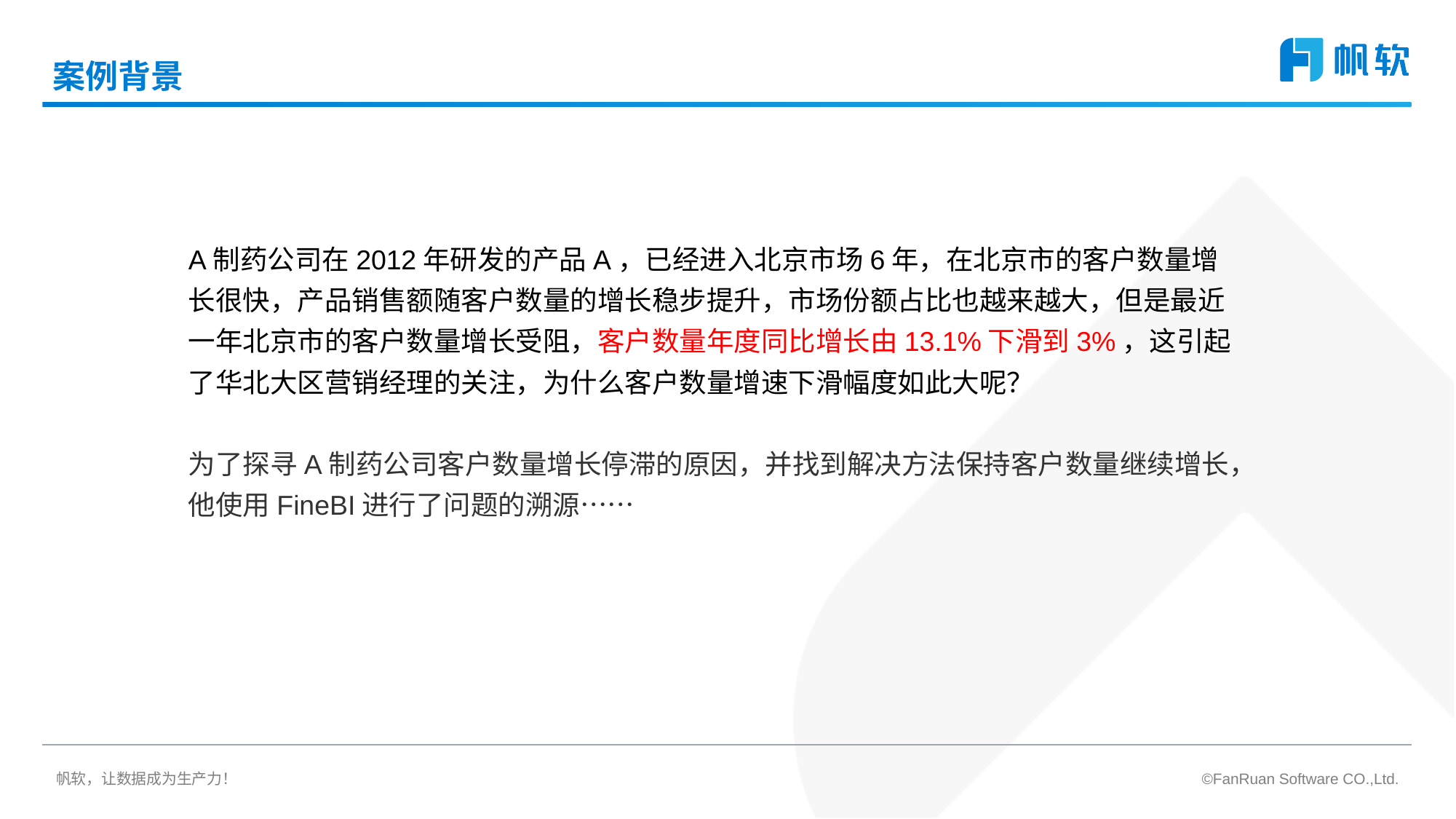

# 案例背景
A制药公司在2012年研发的产品A，已经进入北京市场6年，在北京市的客户数量增长很快，产品销售额随客户数量的增长稳步提升，市场份额占比也越来越大，但是最近一年北京市的客户数量增长受阻，客户数量年度同比增长由13.1%下滑到3%，这引起了华北大区营销经理的关注，为什么客户数量增速下滑幅度如此大呢？

为了探寻A制药公司客户数量增长停滞的原因，并找到解决方法保持客户数量继续增长，他使用FineBI进行了问题的溯源……